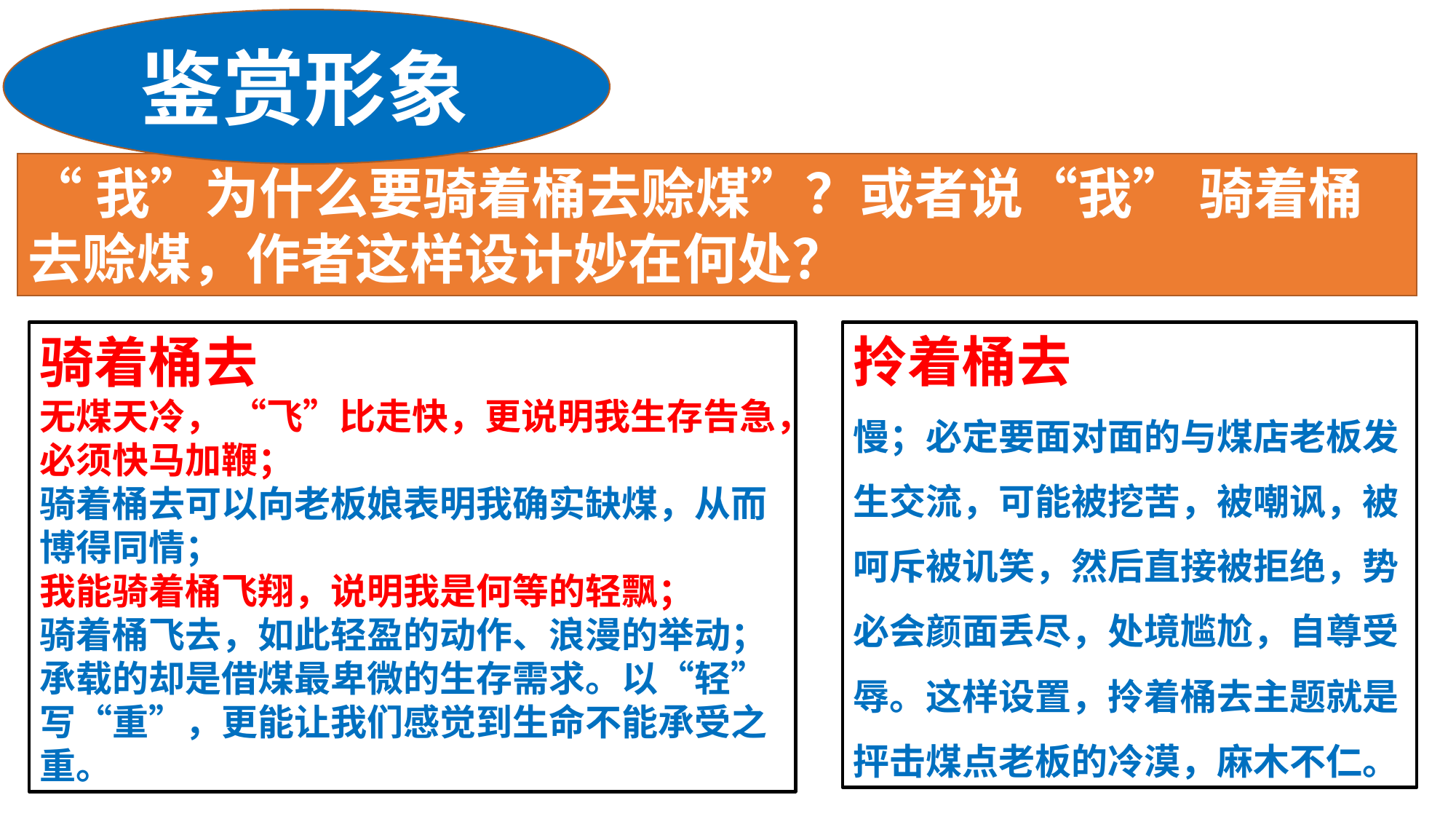

鉴赏形象
“我”为什么要骑着桶去赊煤”？或者说“我” 骑着桶去赊煤，作者这样设计妙在何处？
骑着桶去
无煤天冷， “飞”比走快，更说明我生存告急，必须快马加鞭；
骑着桶去可以向老板娘表明我确实缺煤，从而博得同情；
我能骑着桶飞翔，说明我是何等的轻飘；
骑着桶飞去，如此轻盈的动作、浪漫的举动；承载的却是借煤最卑微的生存需求。以“轻”写“重”，更能让我们感觉到生命不能承受之重。
拎着桶去
慢；必定要面对面的与煤店老板发生交流，可能被挖苦，被嘲讽，被呵斥被讥笑，然后直接被拒绝，势必会颜面丢尽，处境尴尬，自尊受辱。这样设置，拎着桶去主题就是抨击煤点老板的冷漠，麻木不仁。